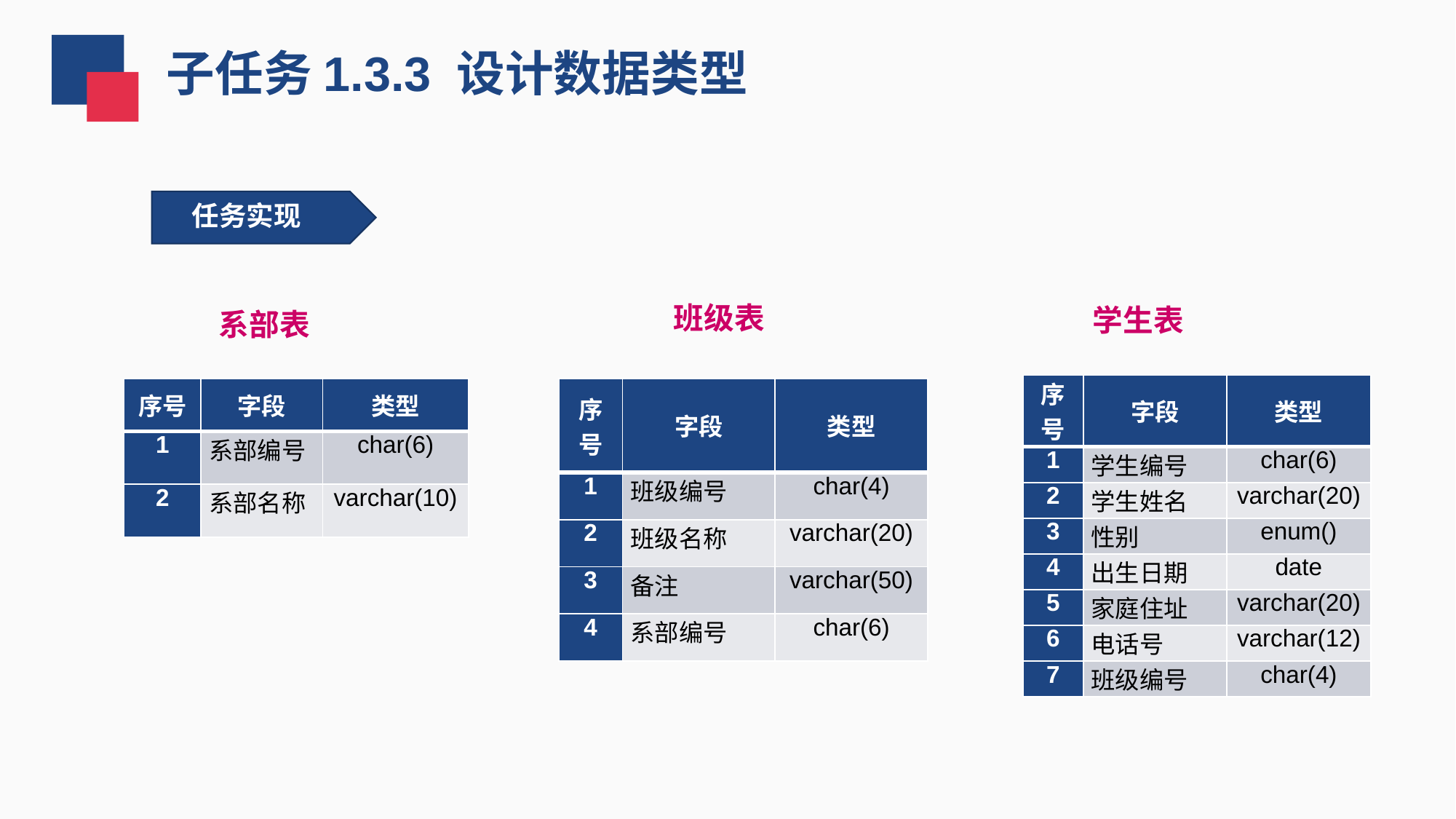

子任务1.3.3 设计数据类型

任务实现
系部表
班级表
学生表
| 序 号 | 字段 | 类型 |
| --- | --- | --- |
| 1 | 学生编号 | char(6) |
| 2 | 学生姓名 | varchar(20) |
| 3 | 性别 | enum() |
| 4 | 出生日期 | date |
| 5 | 家庭住址 | varchar(20) |
| 6 | 电话号 | varchar(12) |
| 7 | 班级编号 | char(4) |
| 序号 | 字段 | 类型 |
| --- | --- | --- |
| 1 | 系部编号 | char(6) |
| 2 | 系部名称 | varchar(10) |
| 序 号 | 字段 | 类型 |
| --- | --- | --- |
| 1 | 班级编号 | char(4) |
| 2 | 班级名称 | varchar(20) |
| 3 | 备注 | varchar(50) |
| 4 | 系部编号 | char(6) |